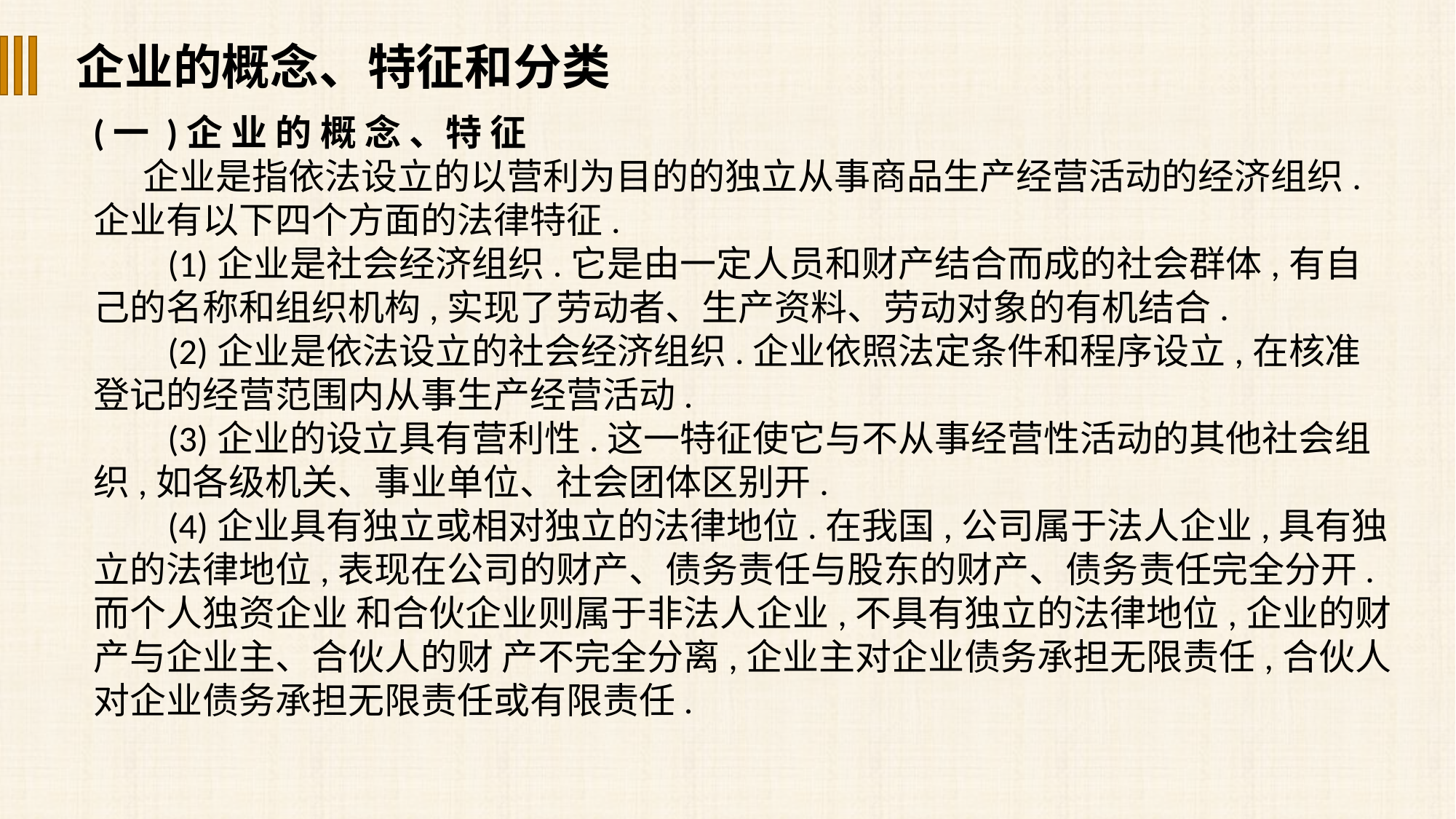

企业的概念、特征和分类

(一 )企 业 的 概 念 、特 征
     企业是指依法设立的以营利为目的的独立从事商品生产经营活动的经济组织.企业有以下四个方面的法律特征.
(1)企业是社会经济组织.它是由一定人员和财产结合而成的社会群体,有自己的名称和组织机构,实现了劳动者、生产资料、劳动对象的有机结合.
(2)企业是依法设立的社会经济组织.企业依照法定条件和程序设立,在核准登记的经营范围内从事生产经营活动.
(3)企业的设立具有营利性.这一特征使它与不从事经营性活动的其他社会组织,如各级机关、事业单位、社会团体区别开.
(4)企业具有独立或相对独立的法律地位.在我国,公司属于法人企业,具有独立的法律地位,表现在公司的财产、债务责任与股东的财产、债务责任完全分开.而个人独资企业 和合伙企业则属于非法人企业,不具有独立的法律地位,企业的财产与企业主、合伙人的财 产不完全分离,企业主对企业债务承担无限责任,合伙人对企业债务承担无限责任或有限责任.